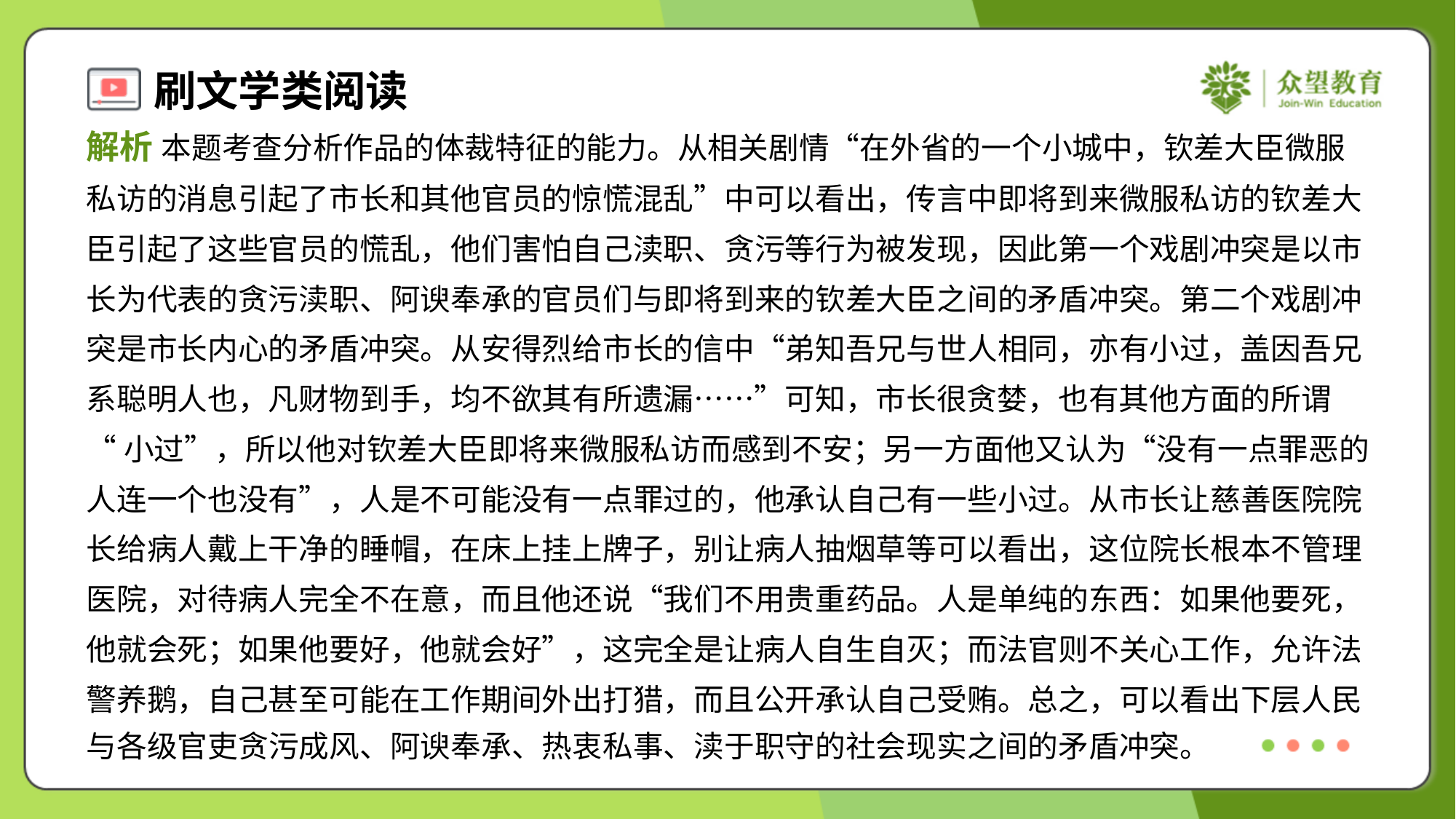

解析 本题考查分析作品的体裁特征的能力。从相关剧情“在外省的一个小城中，钦差大臣微服
私访的消息引起了市长和其他官员的惊慌混乱”中可以看出，传言中即将到来微服私访的钦差大
臣引起了这些官员的慌乱，他们害怕自己渎职、贪污等行为被发现，因此第一个戏剧冲突是以市
长为代表的贪污渎职、阿谀奉承的官员们与即将到来的钦差大臣之间的矛盾冲突。第二个戏剧冲
突是市长内心的矛盾冲突。从安得烈给市长的信中“弟知吾兄与世人相同，亦有小过，盖因吾兄
系聪明人也，凡财物到手，均不欲其有所遗漏……”可知，市长很贪婪，也有其他方面的所谓
“小过”，所以他对钦差大臣即将来微服私访而感到不安；另一方面他又认为“没有一点罪恶的
人连一个也没有”，人是不可能没有一点罪过的，他承认自己有一些小过。从市长让慈善医院院
长给病人戴上干净的睡帽，在床上挂上牌子，别让病人抽烟草等可以看出，这位院长根本不管理
医院，对待病人完全不在意，而且他还说“我们不用贵重药品。人是单纯的东西：如果他要死，
他就会死；如果他要好，他就会好”，这完全是让病人自生自灭；而法官则不关心工作，允许法
警养鹅，自己甚至可能在工作期间外出打猎，而且公开承认自己受贿。总之，可以看出下层人民
与各级官吏贪污成风、阿谀奉承、热衷私事、渎于职守的社会现实之间的矛盾冲突。